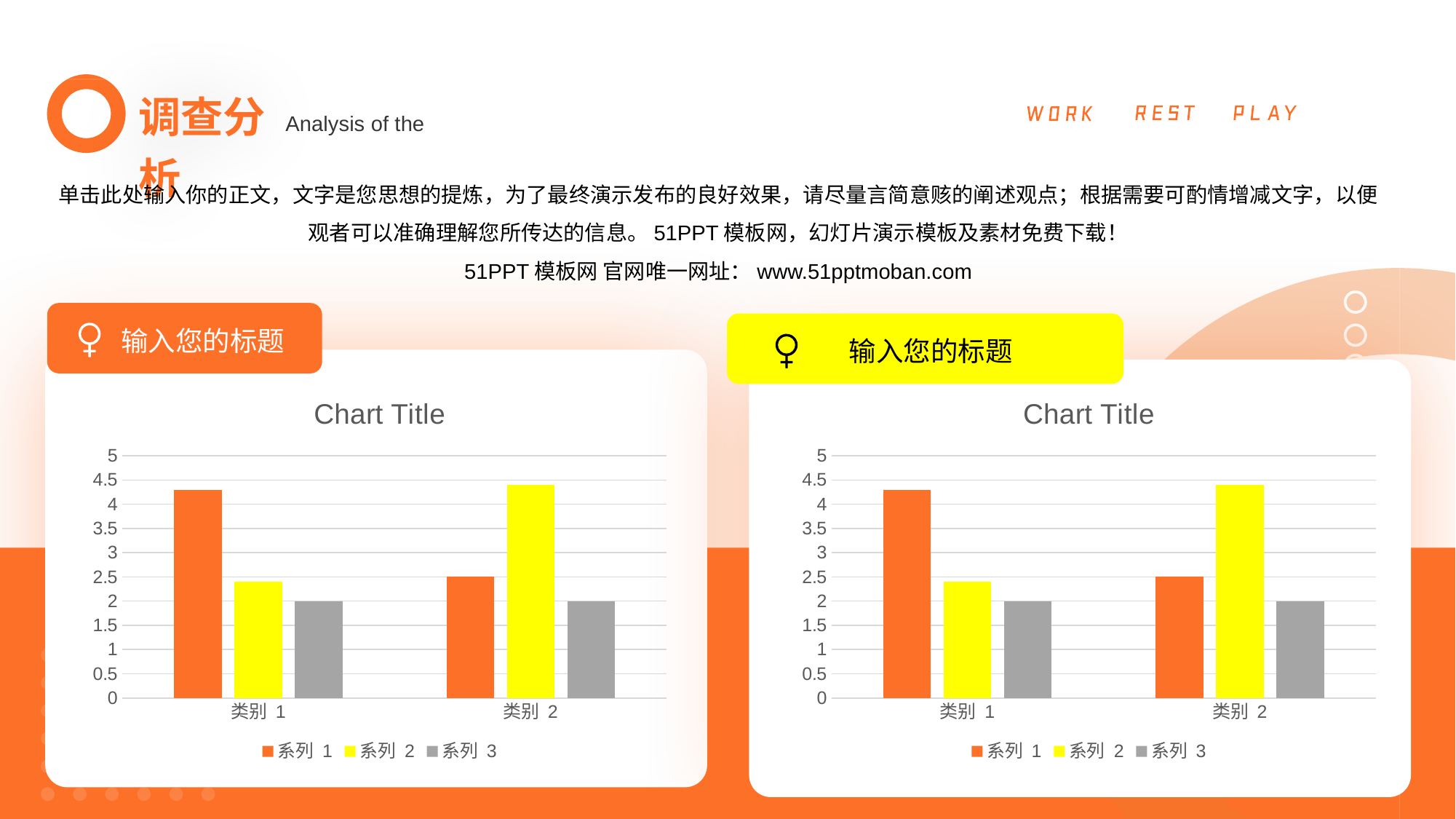

调查分析
Analysis of the

单击此处输入你的正文，文字是您思想的提炼，为了最终演示发布的良好效果，请尽量言简意赅的阐述观点；根据需要可酌情增减文字，以便观者可以准确理解您所传达的信息。51PPT模板网，幻灯片演示模板及素材免费下载！
51PPT模板网 官网唯一网址：www.51pptmoban.com

输入您的标题

### Chart:

| Category | 系列 1 | 系列 2 | 系列 3 |
|---|---|---|---|
| 类别 1 | 4.3 | 2.4 | 2.0 |
| 类别 2 | 2.5 | 4.4 | 2.0 |
输入您的标题

### Chart:

| Category | 系列 1 | 系列 2 | 系列 3 |
|---|---|---|---|
| 类别 1 | 4.3 | 2.4 | 2.0 |
| 类别 2 | 2.5 | 4.4 | 2.0 |